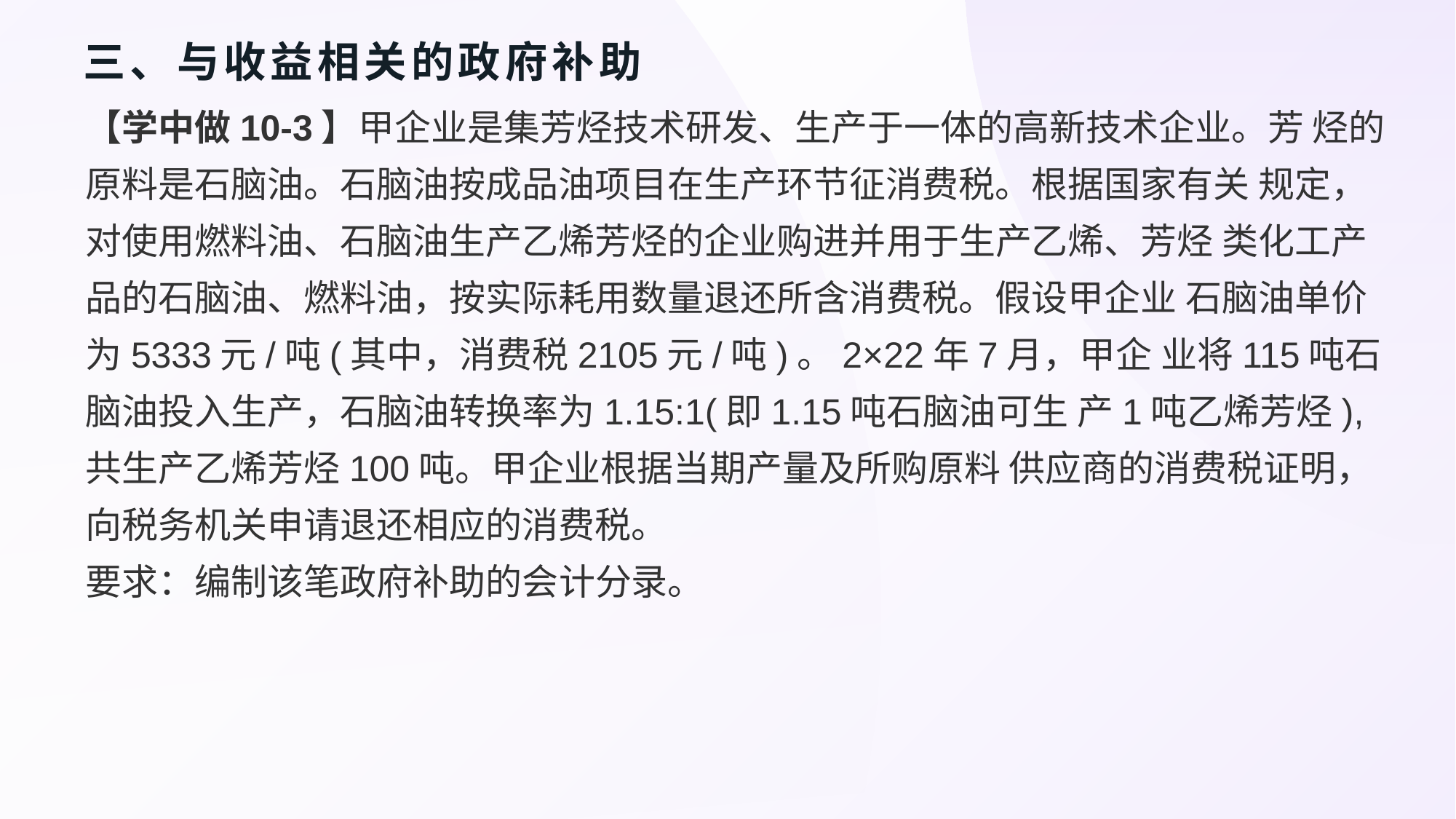

# 三、与收益相关的政府补助
【学中做10-3】甲企业是集芳烃技术研发、生产于一体的高新技术企业。芳 烃的原料是石脑油。石脑油按成品油项目在生产环节征消费税。根据国家有关 规定，对使用燃料油、石脑油生产乙烯芳烃的企业购进并用于生产乙烯、芳烃 类化工产品的石脑油、燃料油，按实际耗用数量退还所含消费税。假设甲企业 石脑油单价为5333元/吨(其中，消费税2105元/吨)。2×22年7月，甲企 业将115吨石脑油投入生产，石脑油转换率为1.15:1(即1.15吨石脑油可生 产1吨乙烯芳烃),共生产乙烯芳烃100吨。甲企业根据当期产量及所购原料 供应商的消费税证明，向税务机关申请退还相应的消费税。
要求：编制该笔政府补助的会计分录。